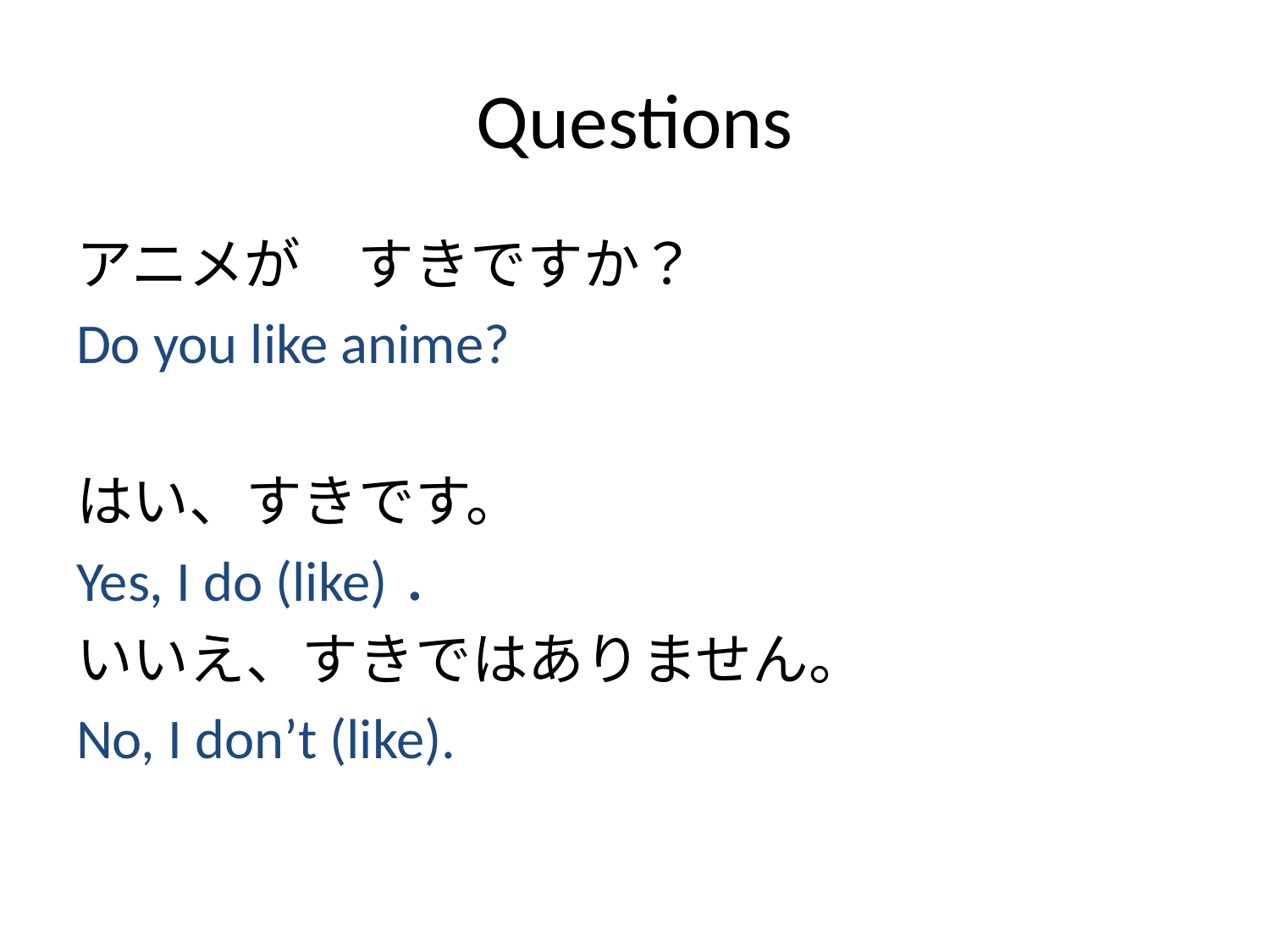

# Questions
アニメが　すきですか？
Do you like anime?

はい、すきです。
Yes, I do (like)．
いいえ、すきではありません。
No, I don’t (like).